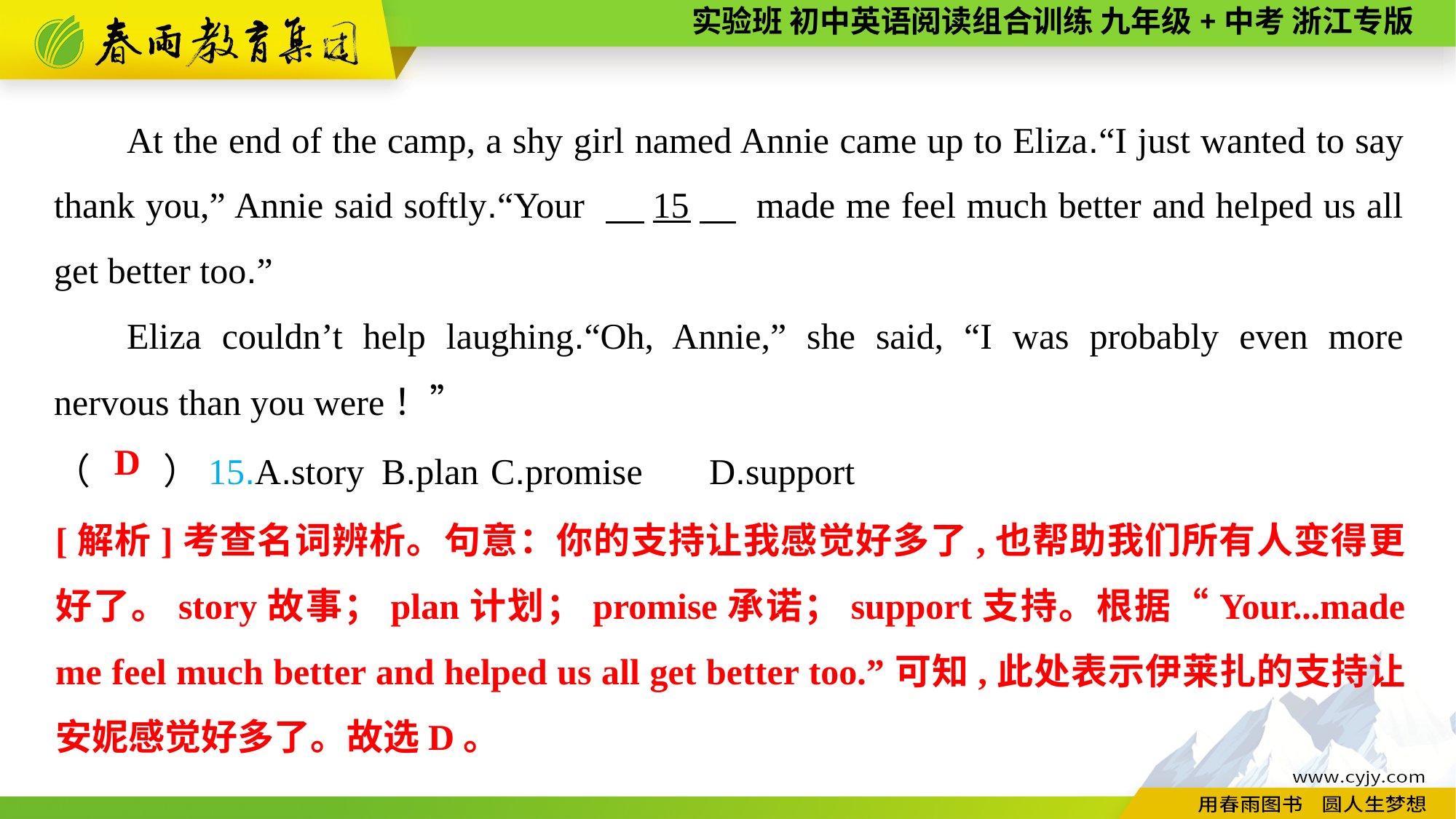

At the end of the camp, a shy girl named Annie came up to Eliza.“I just wanted to say thank you,” Annie said softly.“Your 　15　 made me feel much better and helped us all get better too.”
Eliza couldn’t help laughing.“Oh, Annie,” she said, “I was probably even more nervous than you were！”
（　　）15.A.story	B.plan	C.promise	D.support
 D
[解析]考查名词辨析。句意：你的支持让我感觉好多了,也帮助我们所有人变得更好了。story故事；plan计划；promise承诺；support支持。根据“Your...made me feel much better and helped us all get better too.”可知,此处表示伊莱扎的支持让安妮感觉好多了。故选D。